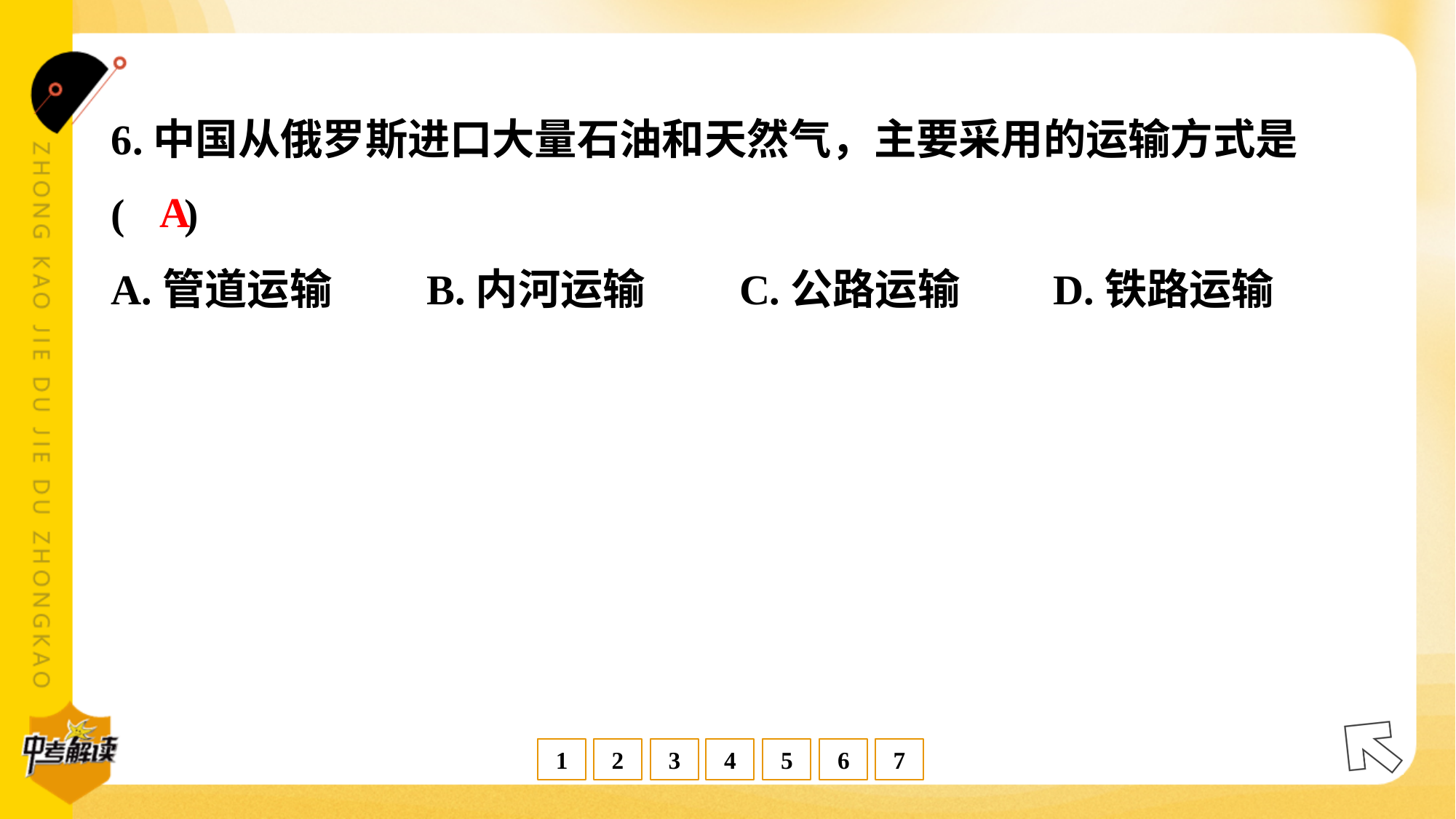

6.中国从俄罗斯进口大量石油和天然气，主要采用的运输方式是
(     )
A
A.管道运输	B.内河运输	C.公路运输	D.铁路运输